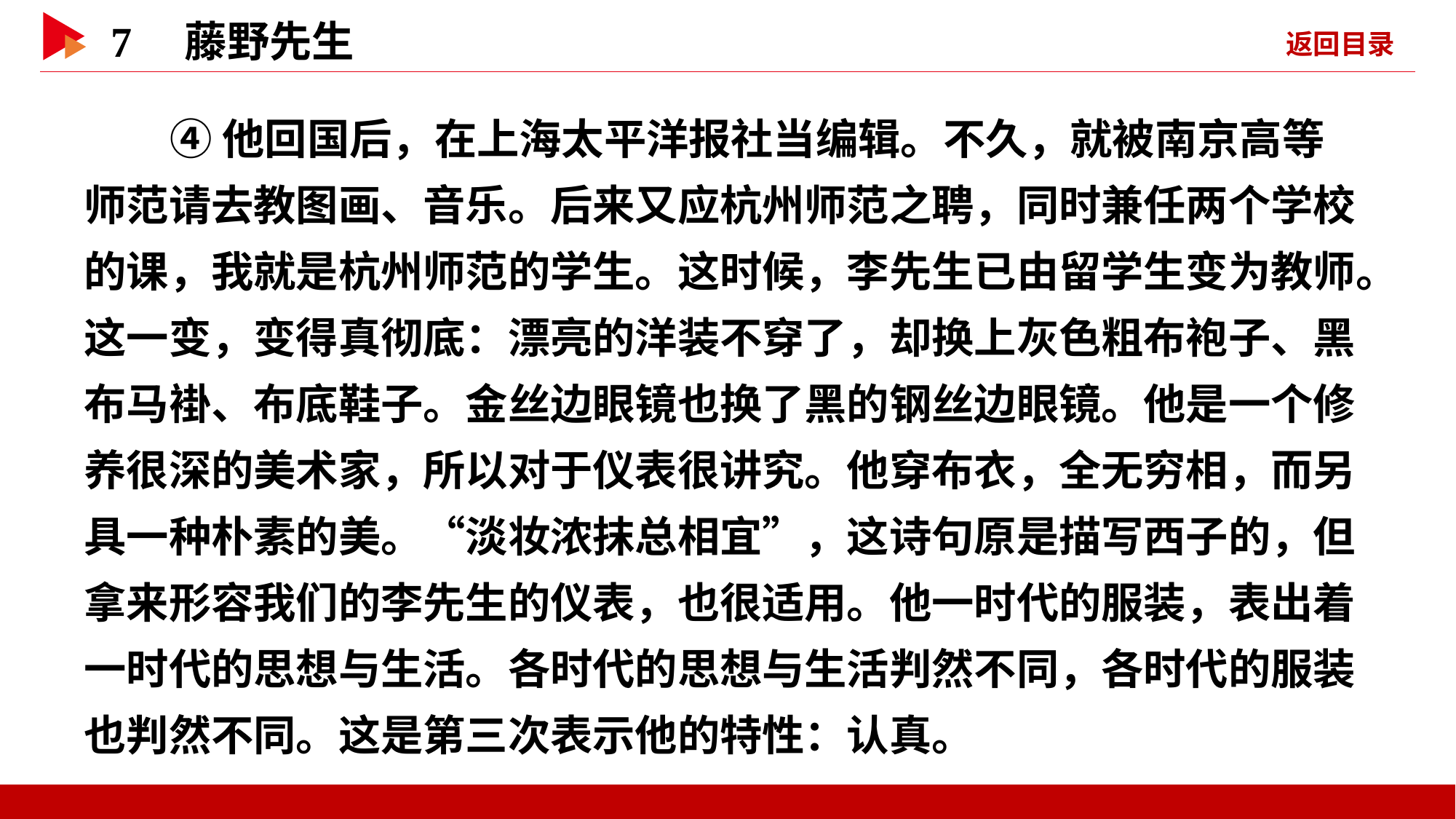

④他回国后，在上海太平洋报社当编辑。不久，就被南京高等师范请去教图画、音乐。后来又应杭州师范之聘，同时兼任两个学校的课，我就是杭州师范的学生。这时候，李先生已由留学生变为教师。这一变，变得真彻底：漂亮的洋装不穿了，却换上灰色粗布袍子、黑布马褂、布底鞋子。金丝边眼镜也换了黑的钢丝边眼镜。他是一个修养很深的美术家，所以对于仪表很讲究。他穿布衣，全无穷相，而另具一种朴素的美。“淡妆浓抹总相宜”，这诗句原是描写西子的，但拿来形容我们的李先生的仪表，也很适用。他一时代的服装，表出着一时代的思想与生活。各时代的思想与生活判然不同，各时代的服装也判然不同。这是第三次表示他的特性：认真。